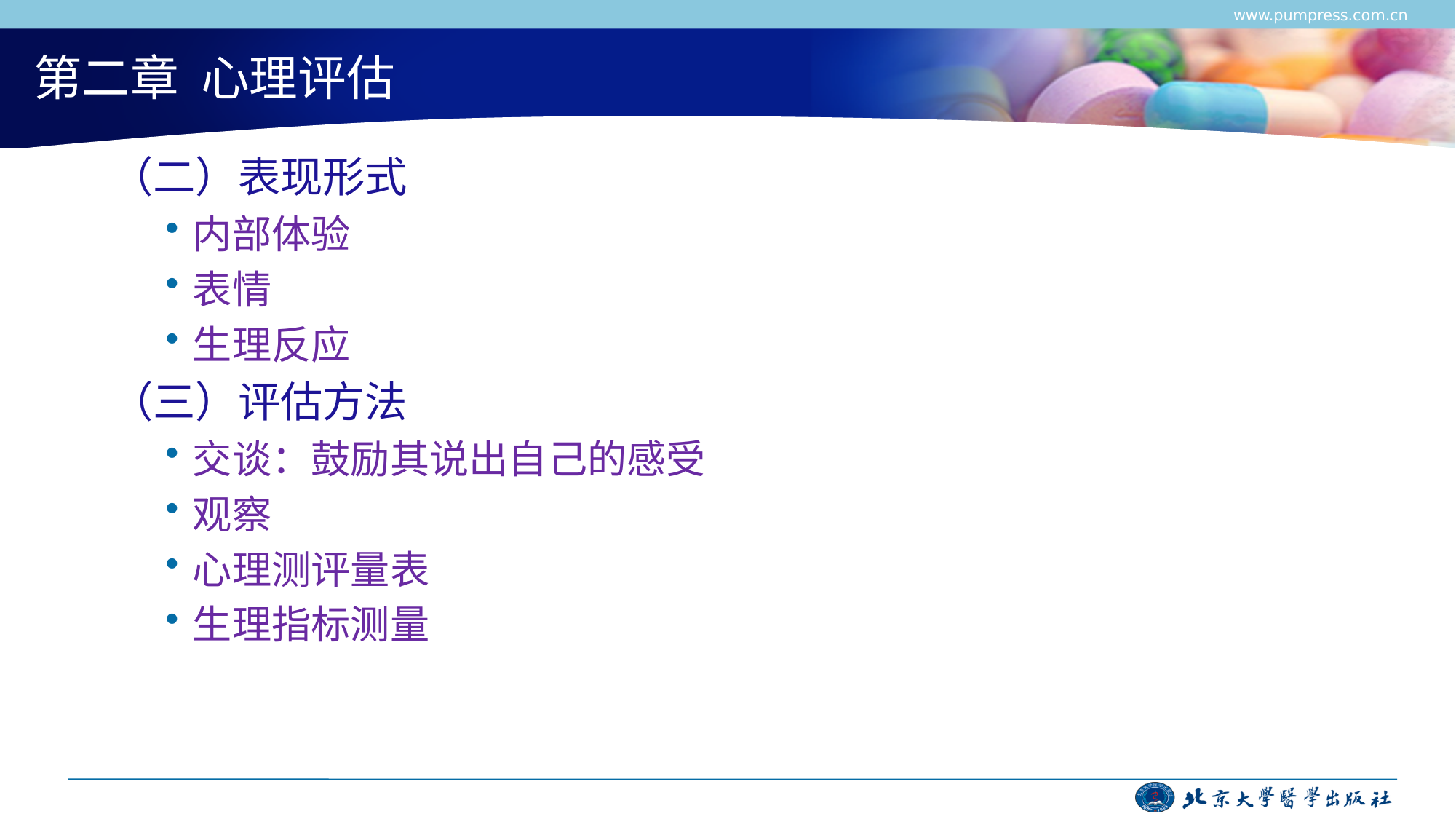

www.pumpress.com.cn
# 第二章  心理评估
（二）表现形式
内部体验
表情
生理反应
（三）评估方法
交谈：鼓励其说出自己的感受
观察
心理测评量表
生理指标测量